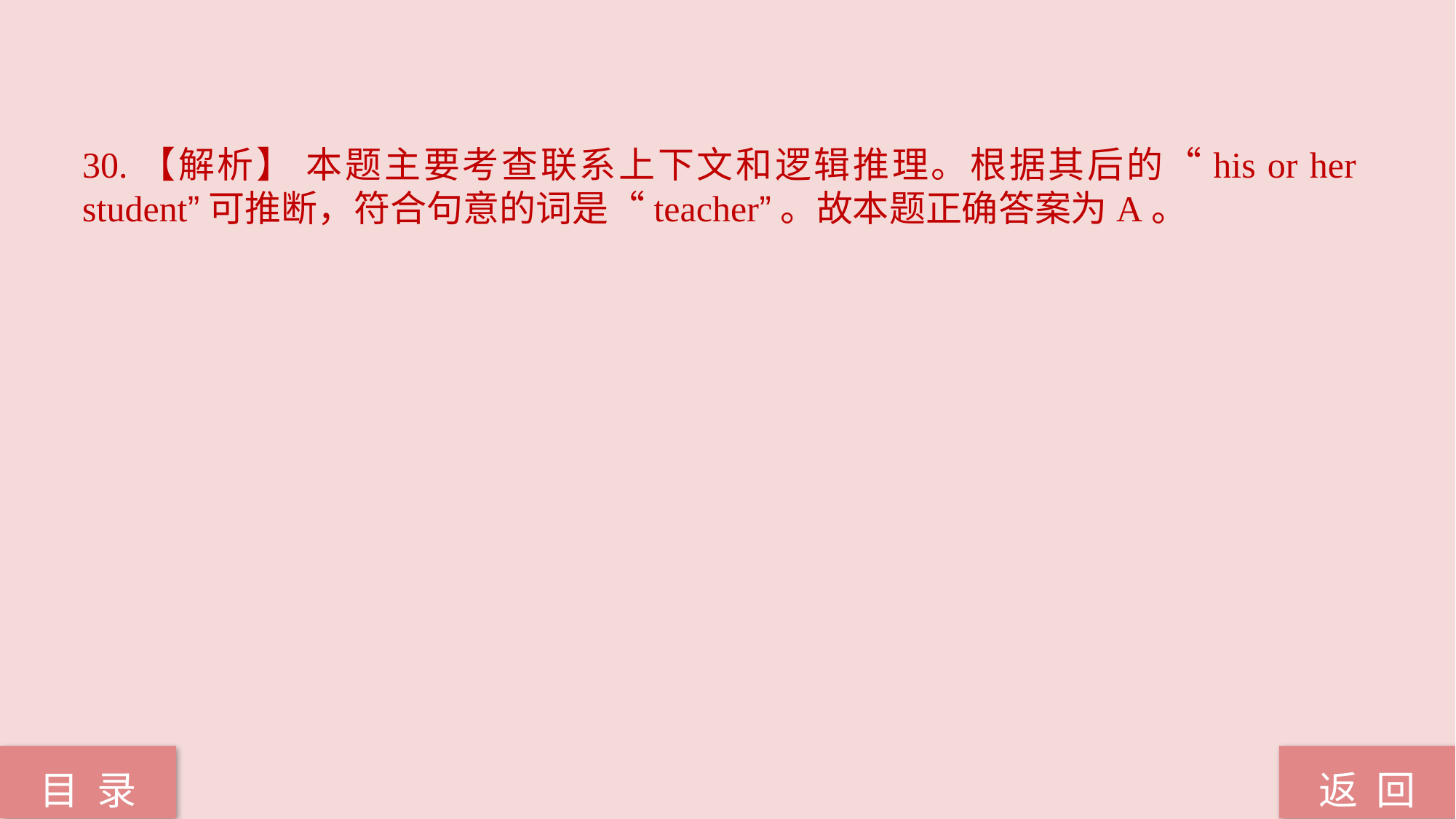

30.【解析】 本题主要考查联系上下文和逻辑推理。根据其后的“his or her student”可推断，符合句意的词是“teacher”。故本题正确答案为A。
返  回